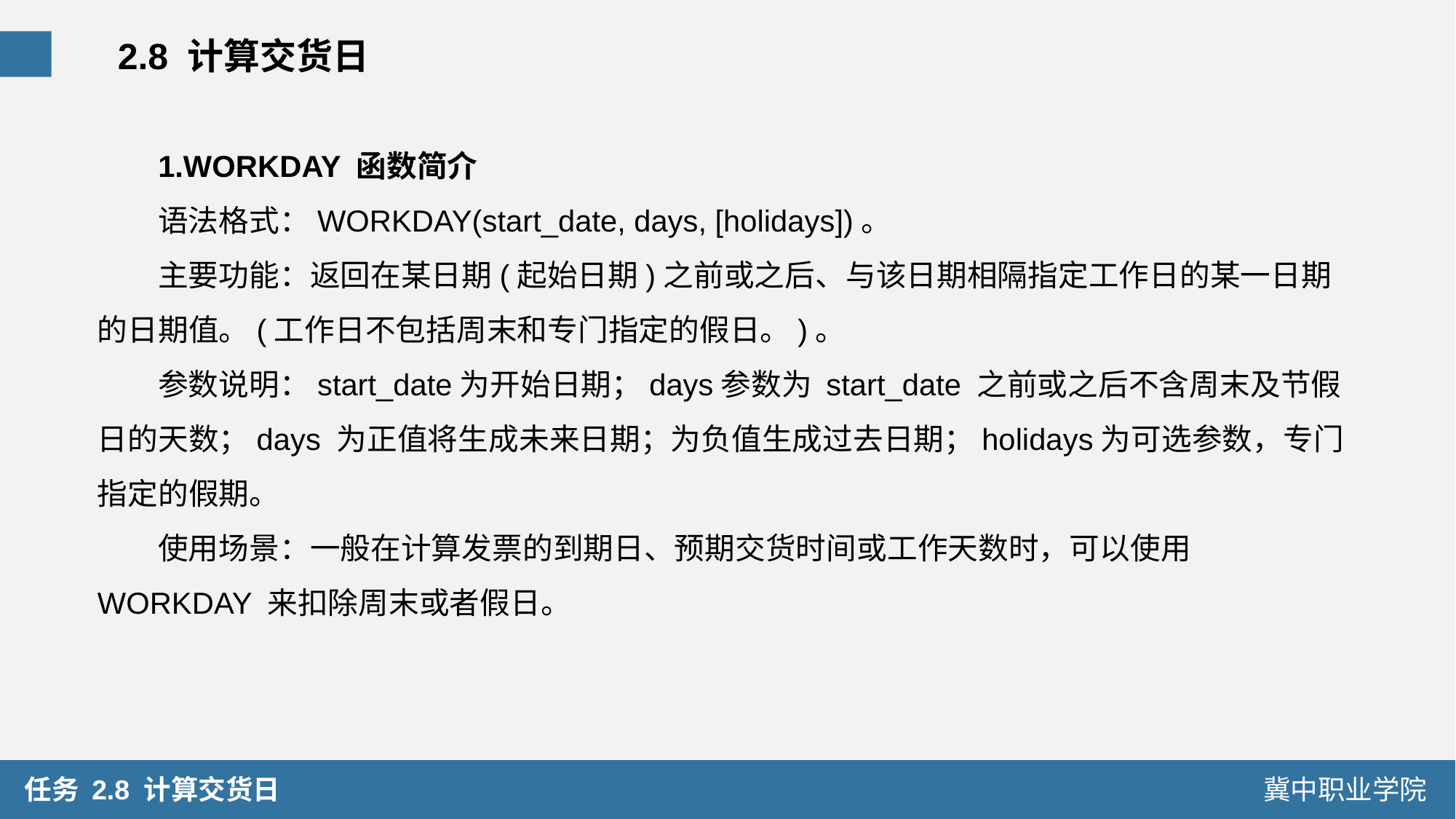

2.8 计算交货日
1.WORKDAY 函数简介
语法格式：WORKDAY(start_date, days, [holidays])。
主要功能：返回在某日期(起始日期)之前或之后、与该日期相隔指定工作日的某一日期的日期值。(工作日不包括周末和专门指定的假日。)。
参数说明：start_date为开始日期；days参数为 start_date 之前或之后不含周末及节假日的天数；days 为正值将生成未来日期；为负值生成过去日期；holidays为可选参数，专门指定的假期。
使用场景：一般在计算发票的到期日、预期交货时间或工作天数时，可以使用WORKDAY 来扣除周末或者假日。

 任务 2.8 计算交货日
冀中职业学院